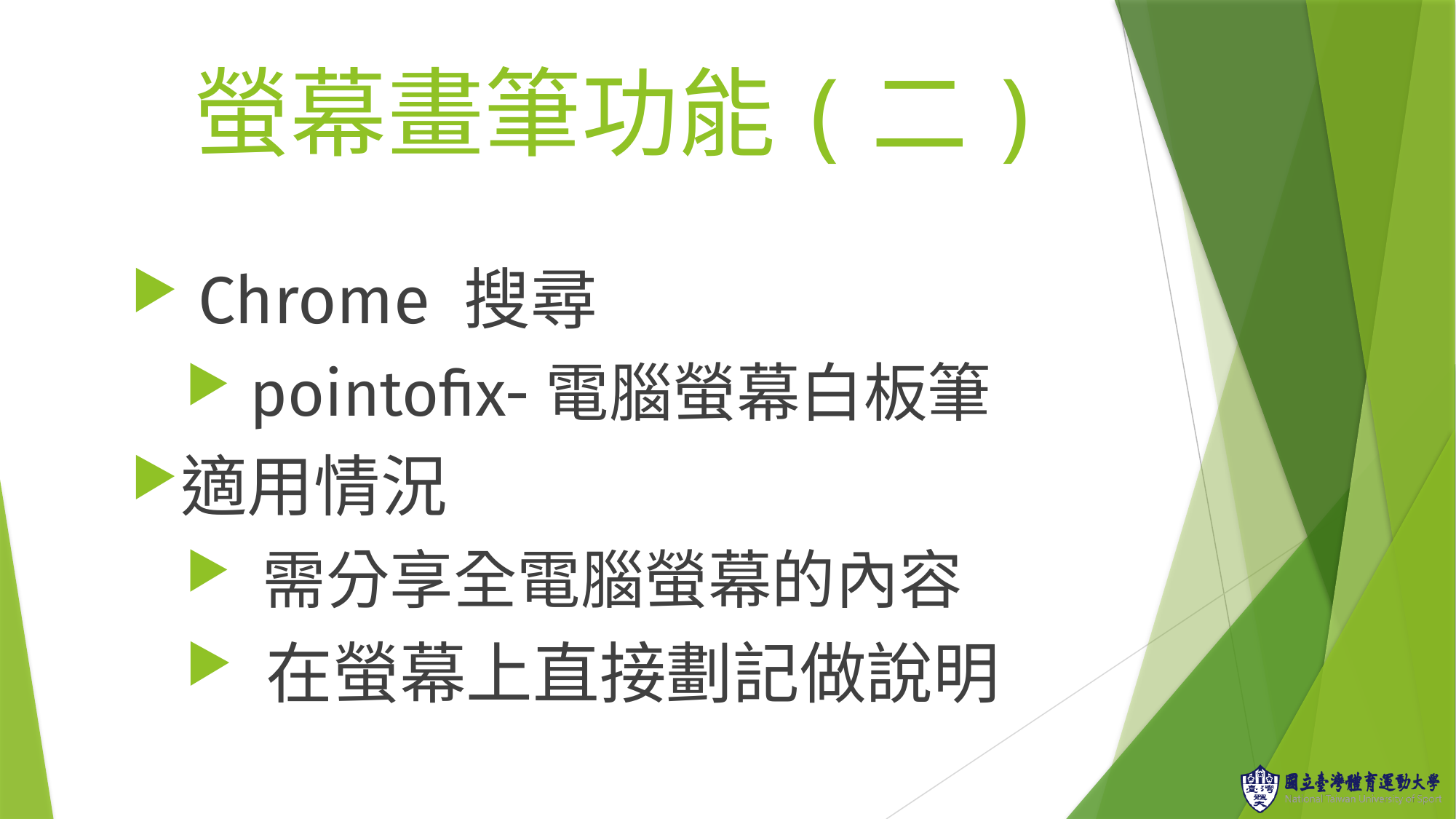

# 螢幕畫筆功能(二)
 Chrome 搜尋
 pointofix-電腦螢幕白板筆
適用情況
 需分享全電腦螢幕的內容
 在螢幕上直接劃記做說明